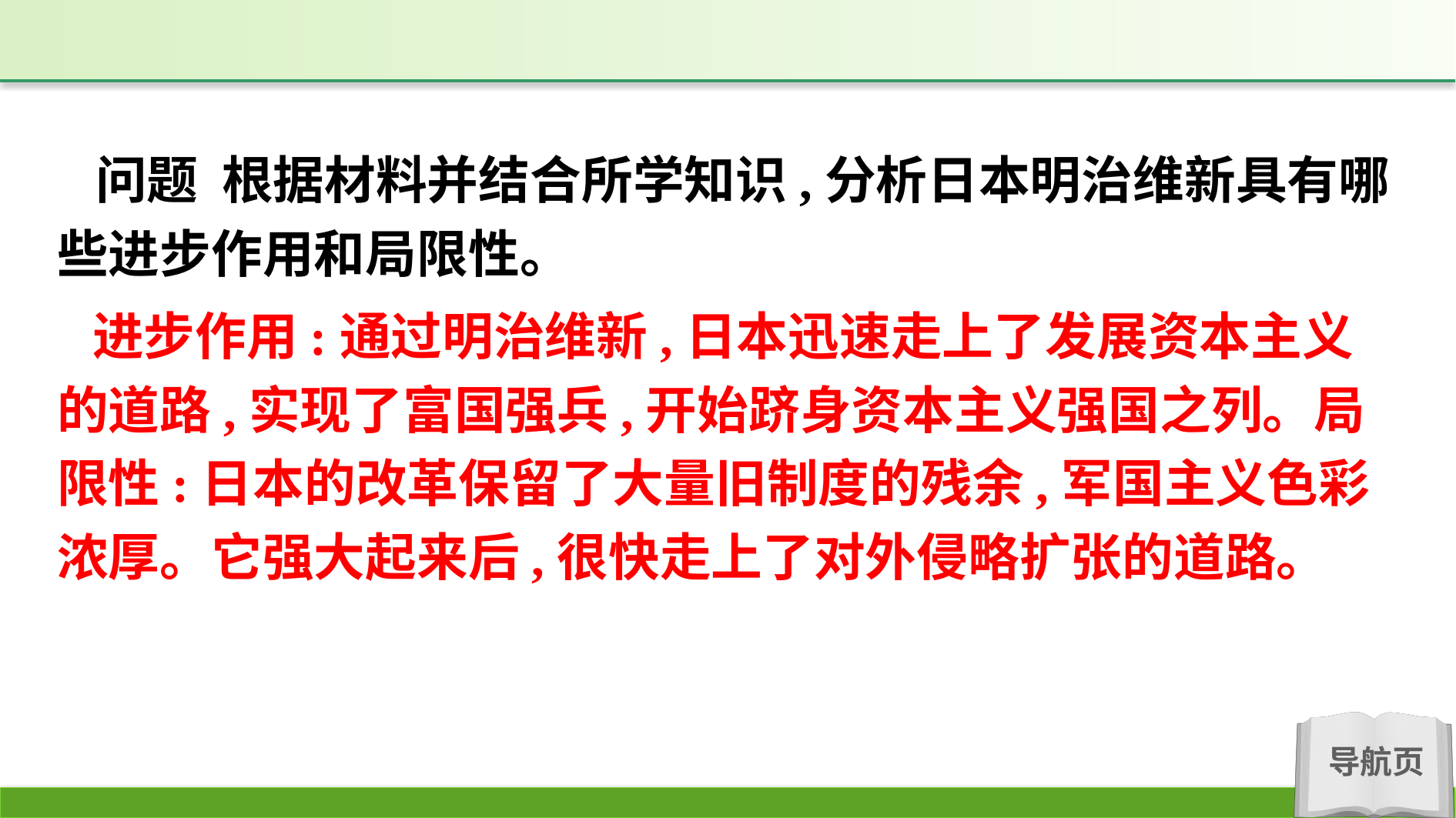

问题  根据材料并结合所学知识,分析日本明治维新具有哪些进步作用和局限性。
进步作用:通过明治维新,日本迅速走上了发展资本主义的道路,实现了富国强兵,开始跻身资本主义强国之列。局限性:日本的改革保留了大量旧制度的残余,军国主义色彩浓厚。它强大起来后,很快走上了对外侵略扩张的道路。